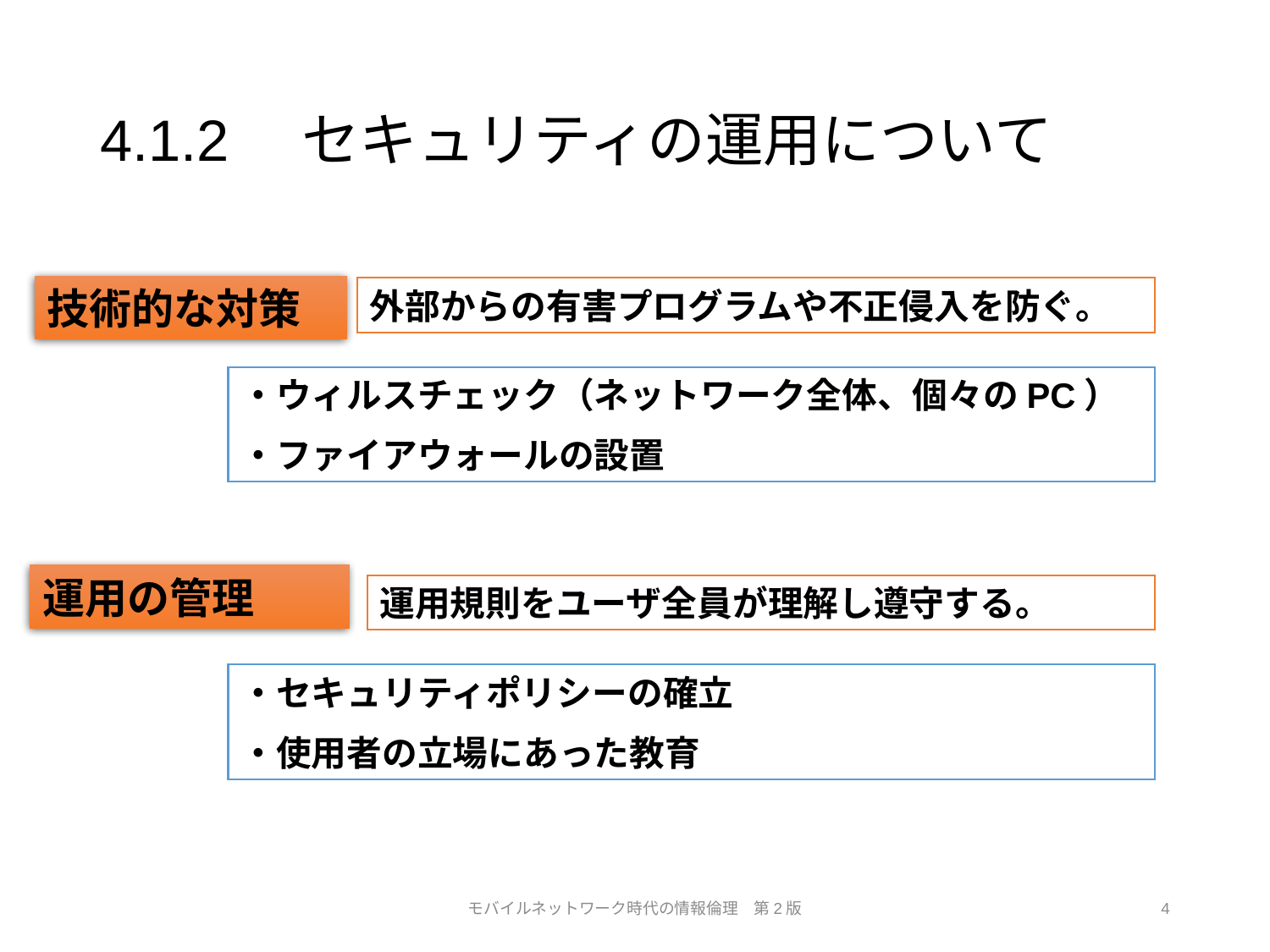

# 4.1.2　セキュリティの運用について
技術的な対策
外部からの有害プログラムや不正侵入を防ぐ。
・ウィルスチェック（ネットワーク全体、個々のPC）
・ファイアウォールの設置
運用の管理
運用規則をユーザ全員が理解し遵守する。
・セキュリティポリシーの確立
・使用者の立場にあった教育
モバイルネットワーク時代の情報倫理　第2版
4